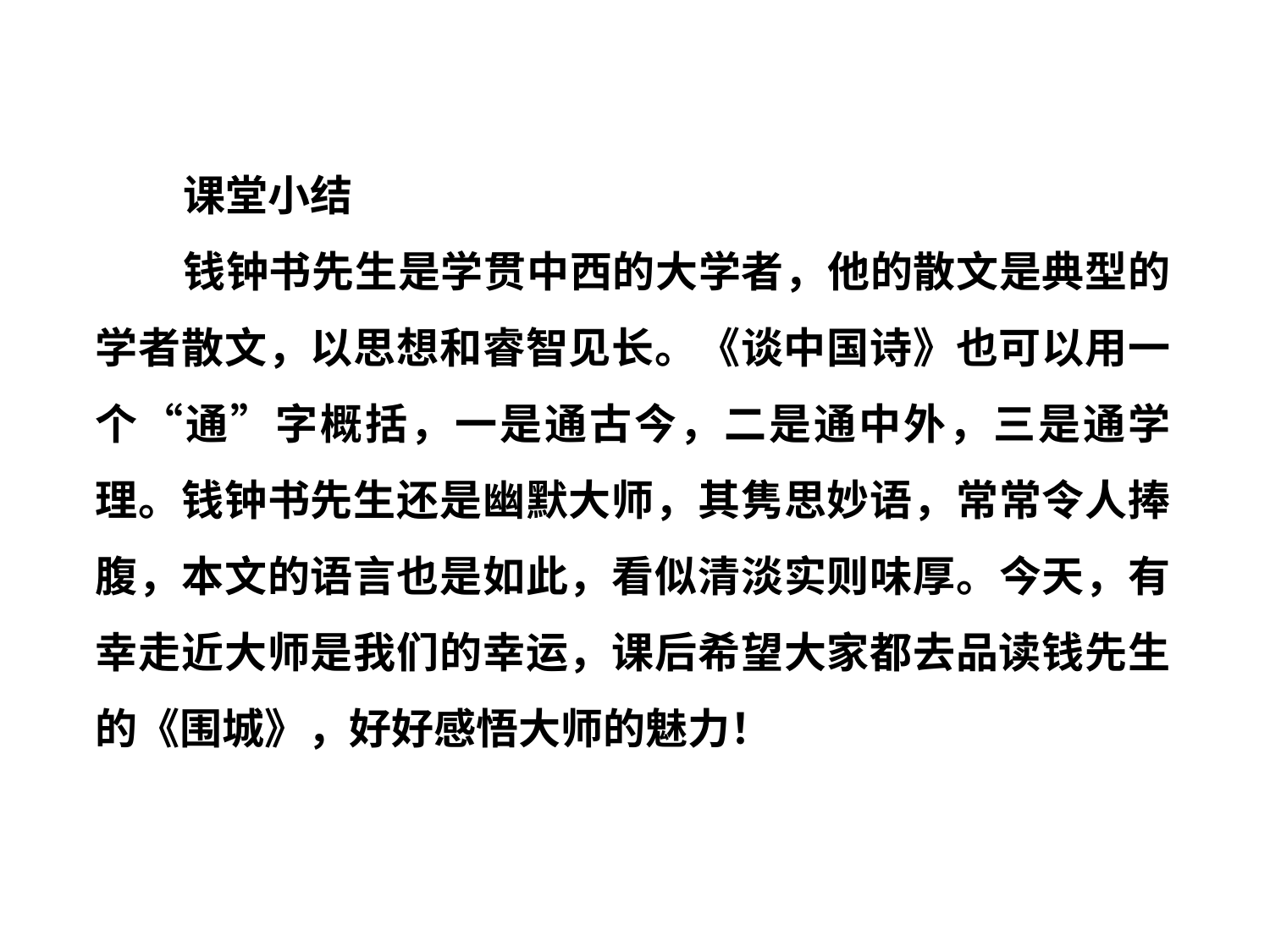

课堂小结
钱钟书先生是学贯中西的大学者，他的散文是典型的学者散文，以思想和睿智见长。《谈中国诗》也可以用一个“通”字概括，一是通古今，二是通中外，三是通学理。钱钟书先生还是幽默大师，其隽思妙语，常常令人捧腹，本文的语言也是如此，看似清淡实则味厚。今天，有幸走近大师是我们的幸运，课后希望大家都去品读钱先生的《围城》，好好感悟大师的魅力！